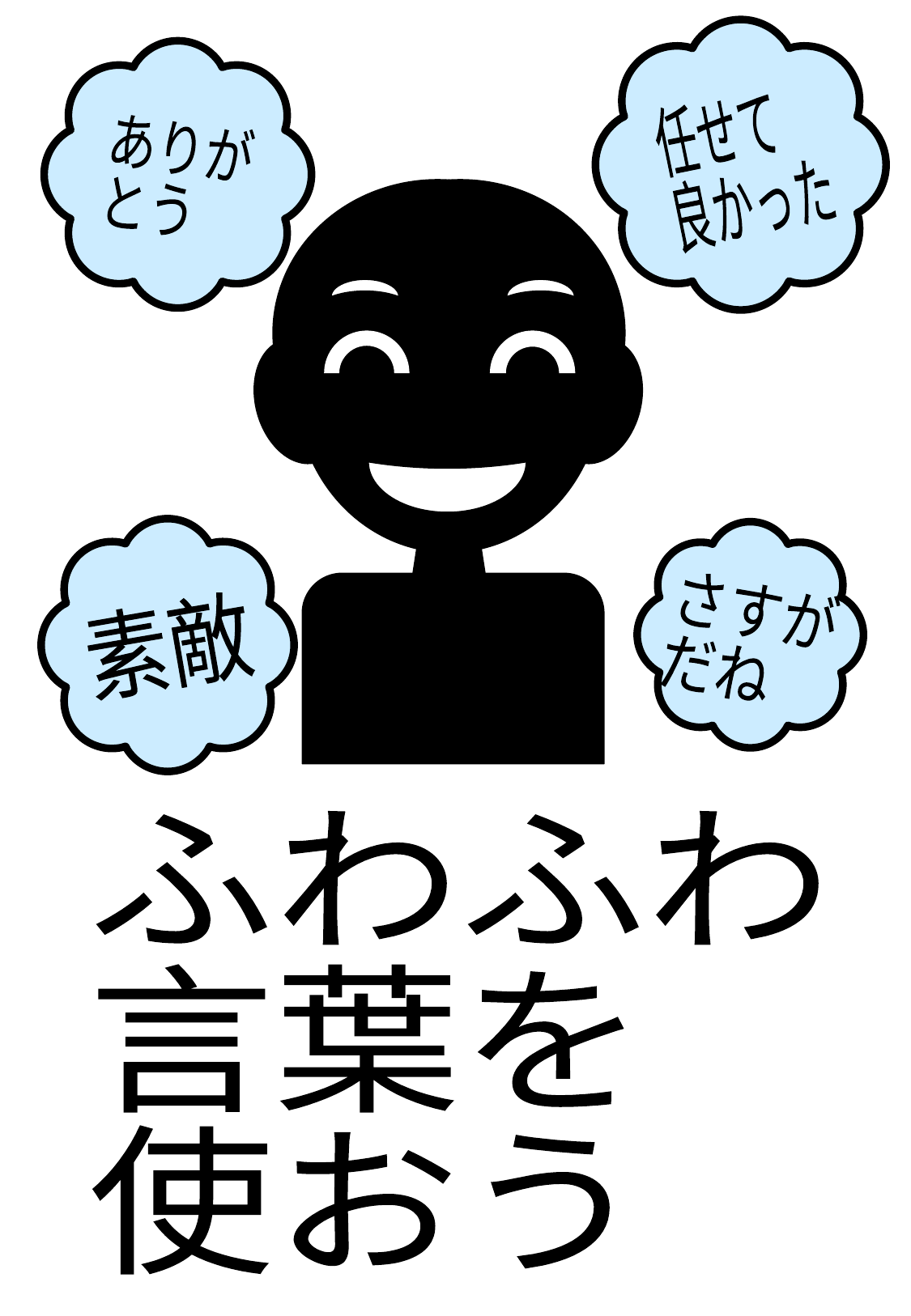

任せて
良かった
ありが
とう

さすが
だね
素敵
ふわふわ
言葉を
使おう